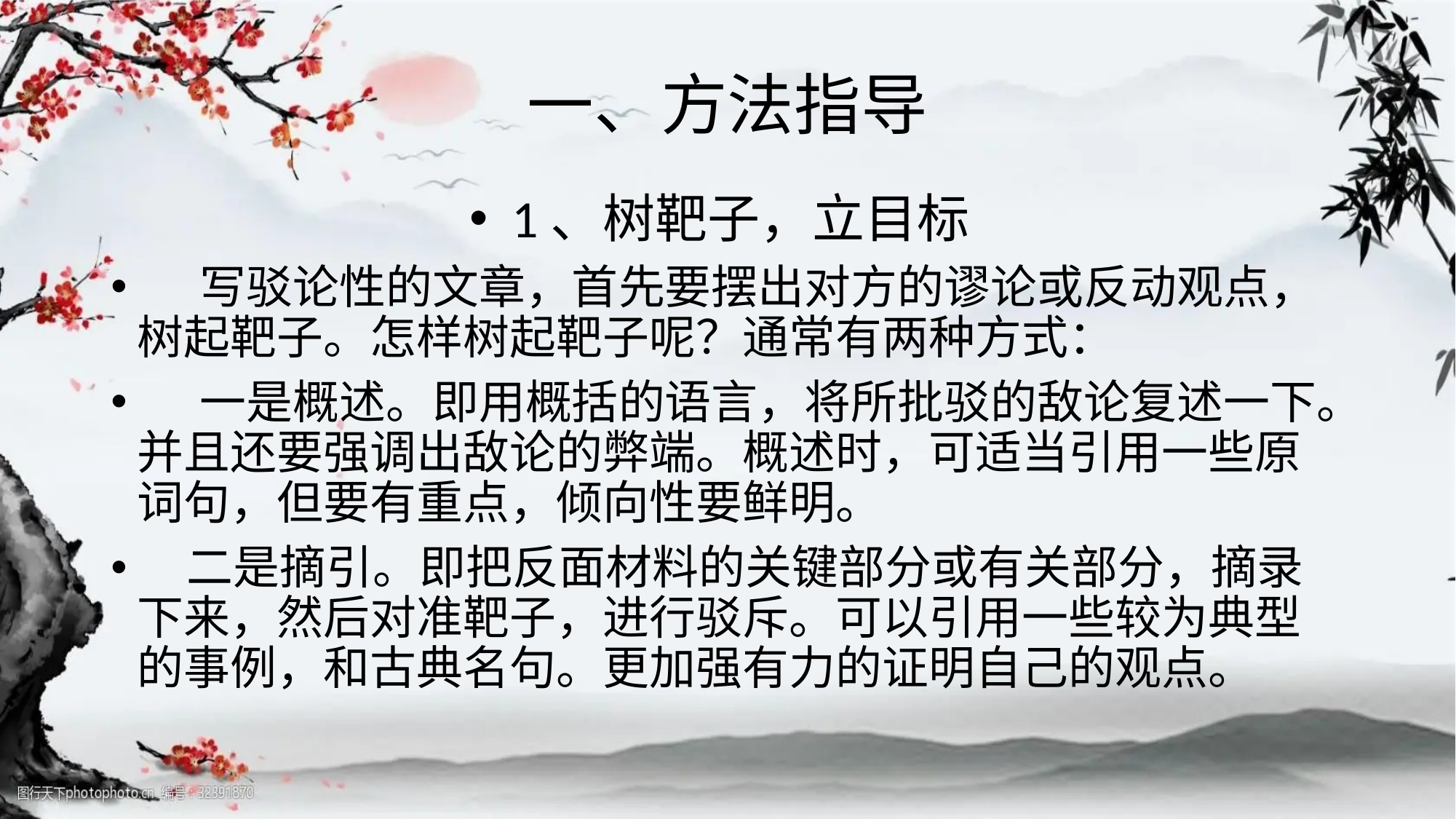

# 一、方法指导
1、树靶子，立目标
    写驳论性的文章，首先要摆出对方的谬论或反动观点，树起靶子。怎样树起靶子呢？通常有两种方式：
    一是概述。即用概括的语言，将所批驳的敌论复述一下。并且还要强调出敌论的弊端。概述时，可适当引用一些原词句，但要有重点，倾向性要鲜明。
   二是摘引。即把反面材料的关键部分或有关部分，摘录下来，然后对准靶子，进行驳斥。可以引用一些较为典型的事例，和古典名句。更加强有力的证明自己的观点。